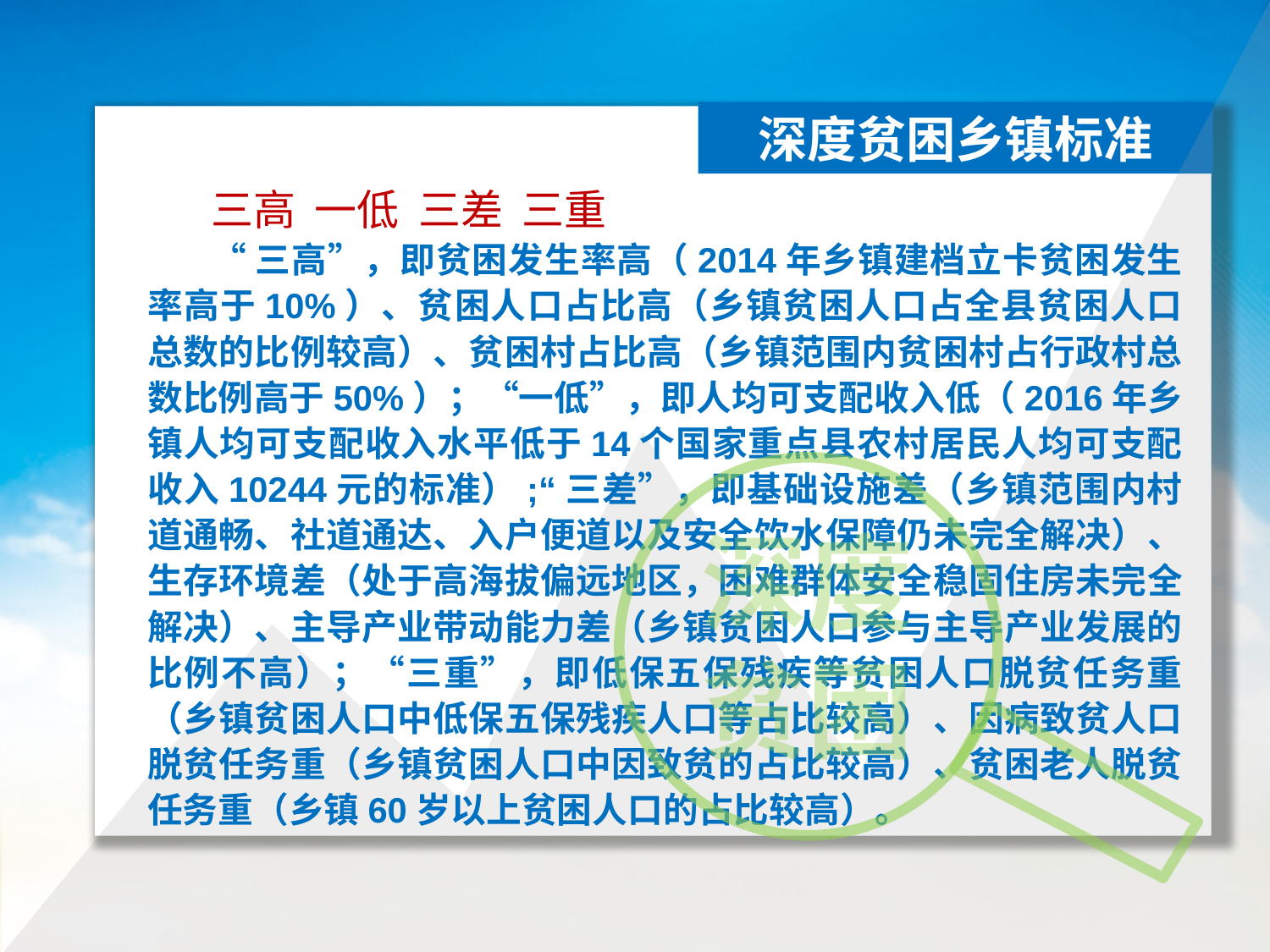

深度贫困乡镇标准

三高  一低  三差  三重
“三高”，即贫困发生率高（2014年乡镇建档立卡贫困发生率高于10%）、贫困人口占比高（乡镇贫困人口占全县贫困人口总数的比例较高）、贫困村占比高（乡镇范围内贫困村占行政村总数比例高于50%）；“一低”，即人均可支配收入低（2016年乡镇人均可支配收入水平低于14个国家重点县农村居民人均可支配收入10244元的标准）;“三差”，即基础设施差（乡镇范围内村道通畅、社道通达、入户便道以及安全饮水保障仍未完全解决）、生存环境差（处于高海拔偏远地区，困难群体安全稳固住房未完全解决）、主导产业带动能力差（乡镇贫困人口参与主导产业发展的比例不高）；“三重”，即低保五保残疾等贫困人口脱贫任务重（乡镇贫困人口中低保五保残疾人口等占比较高）、因病致贫人口脱贫任务重（乡镇贫困人口中因致贫的占比较高）、贫困老人脱贫任务重（乡镇60岁以上贫困人口的占比较高）。

深度
贫困